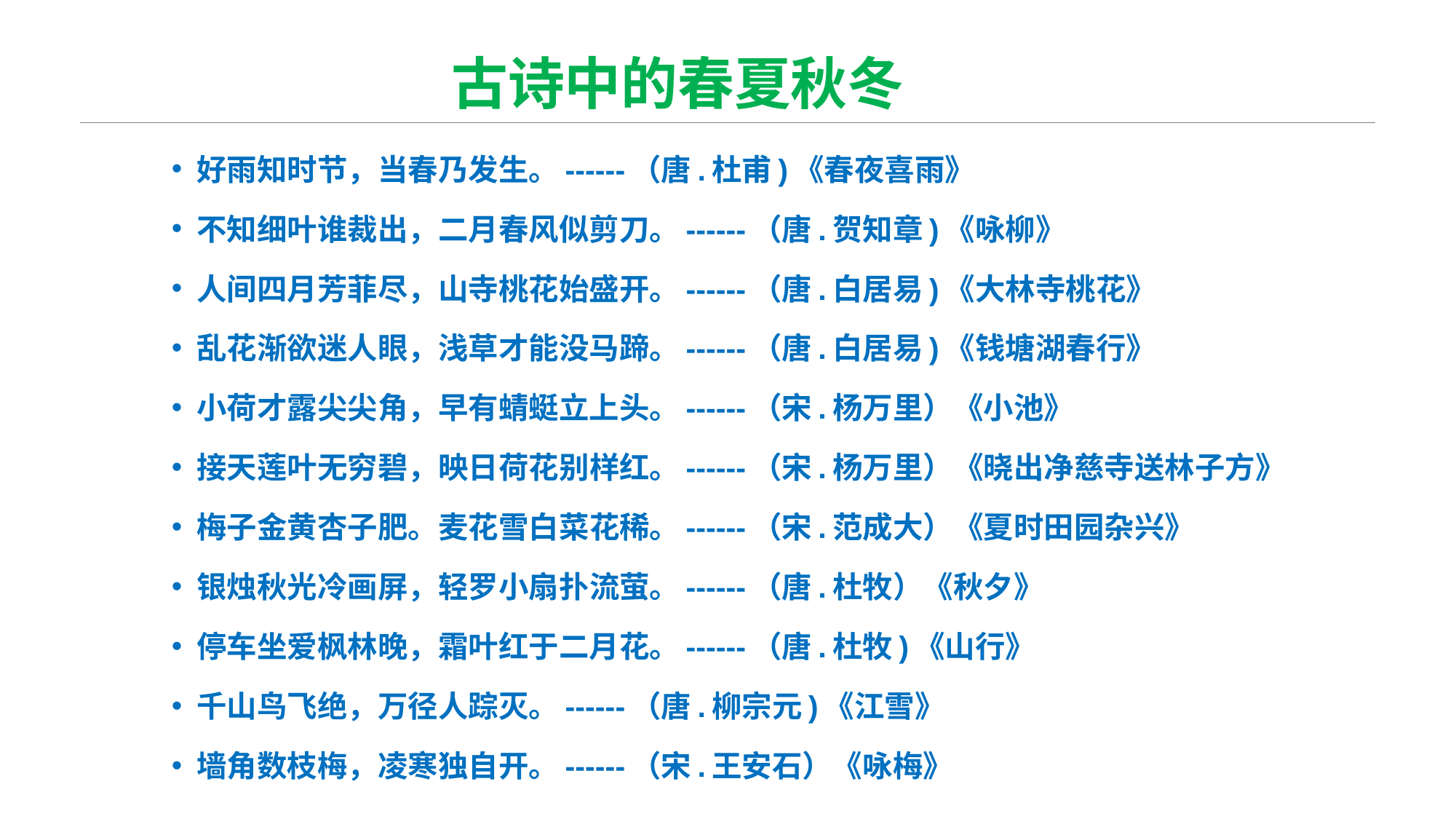

# 古诗中的春夏秋冬
好雨知时节，当春乃发生。------（唐.杜甫)《春夜喜雨》
不知细叶谁裁出，二月春风似剪刀。------（唐.贺知章)《咏柳》
人间四月芳菲尽，山寺桃花始盛开。------（唐.白居易)《大林寺桃花》
乱花渐欲迷人眼，浅草才能没马蹄。------（唐.白居易)《钱塘湖春行》
小荷才露尖尖角，早有蜻蜓立上头。------（宋.杨万里）《小池》
接天莲叶无穷碧，映日荷花别样红。------（宋.杨万里）《晓出净慈寺送林子方》
梅子金黄杏子肥。麦花雪白菜花稀。------（宋.范成大）《夏时田园杂兴》
银烛秋光冷画屏，轻罗小扇扑流萤。------（唐.杜牧）《秋夕》
停车坐爱枫林晚，霜叶红于二月花。------（唐.杜牧)《山行》
千山鸟飞绝，万径人踪灭。------（唐.柳宗元)《江雪》
墙角数枝梅，凌寒独自开。------（宋.王安石）《咏梅》